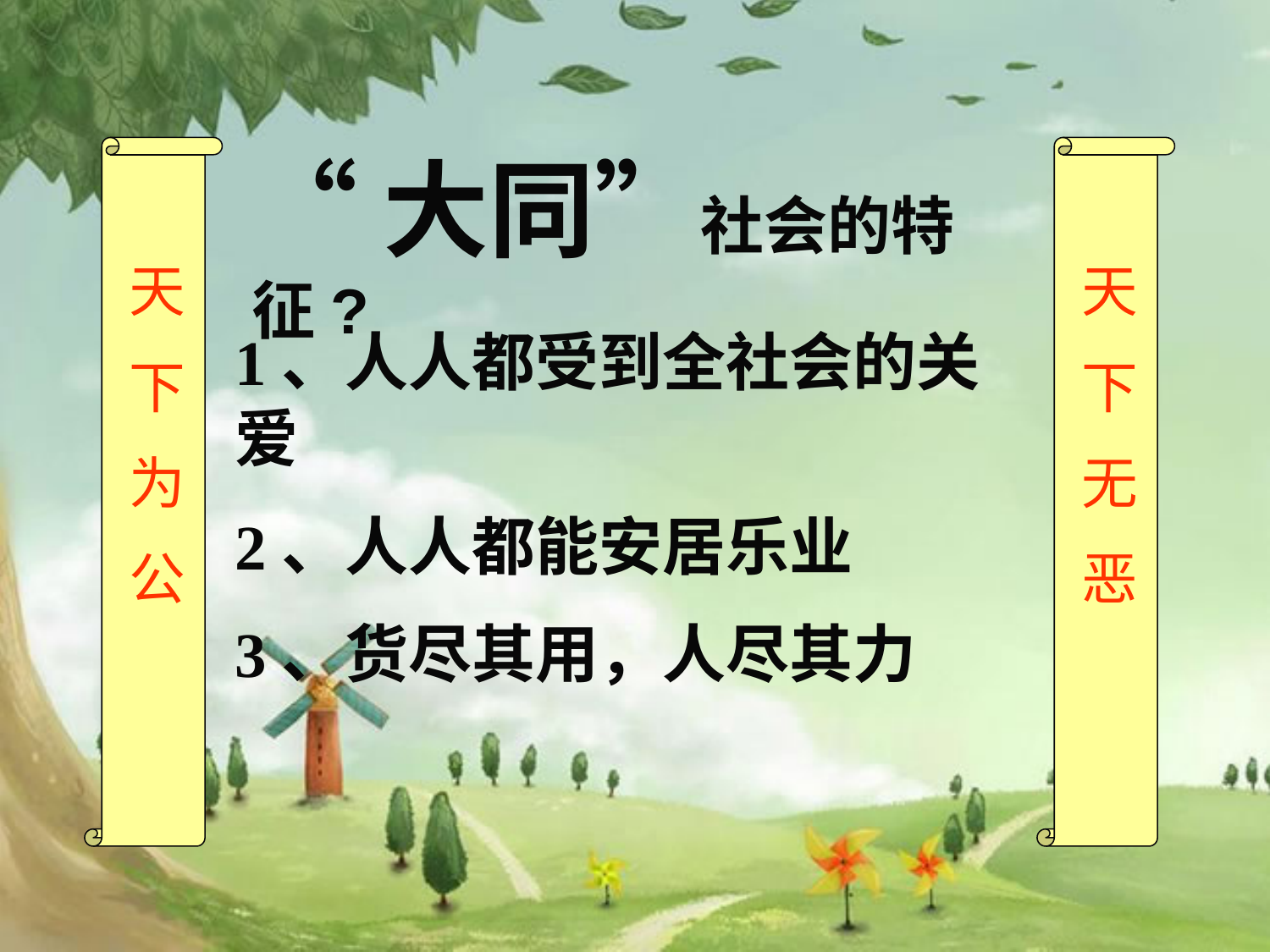

天
下
为
公
“大同”社会的特征?

天
下
无
恶
1、人人都受到全社会的关爱
2、人人都能安居乐业
3、货尽其用，人尽其力